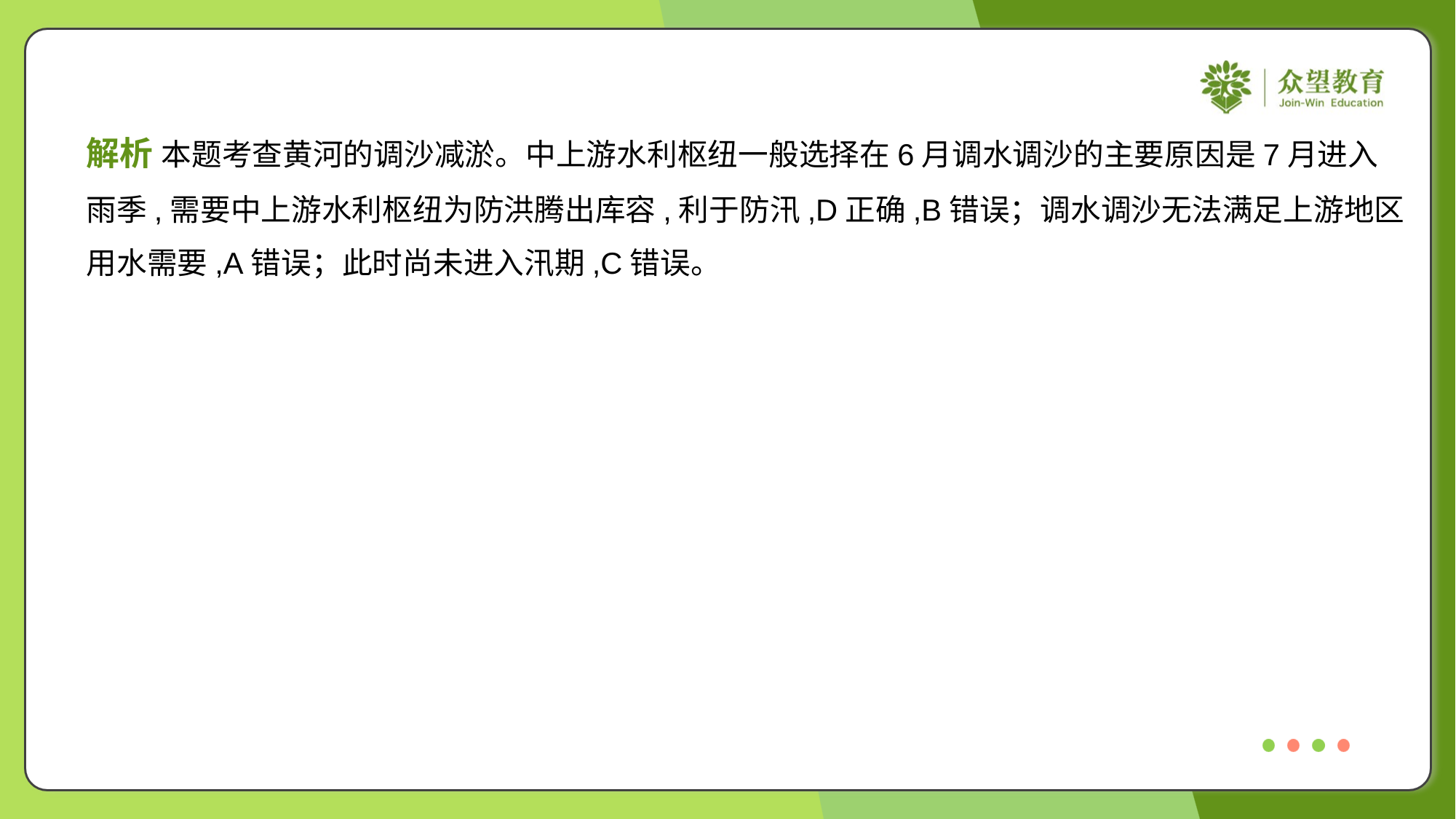

解析 本题考查黄河的调沙减淤。中上游水利枢纽一般选择在6月调水调沙的主要原因是7月进入
雨季,需要中上游水利枢纽为防洪腾出库容,利于防汛,D正确,B错误；调水调沙无法满足上游地区
用水需要,A错误；此时尚未进入汛期,C错误。